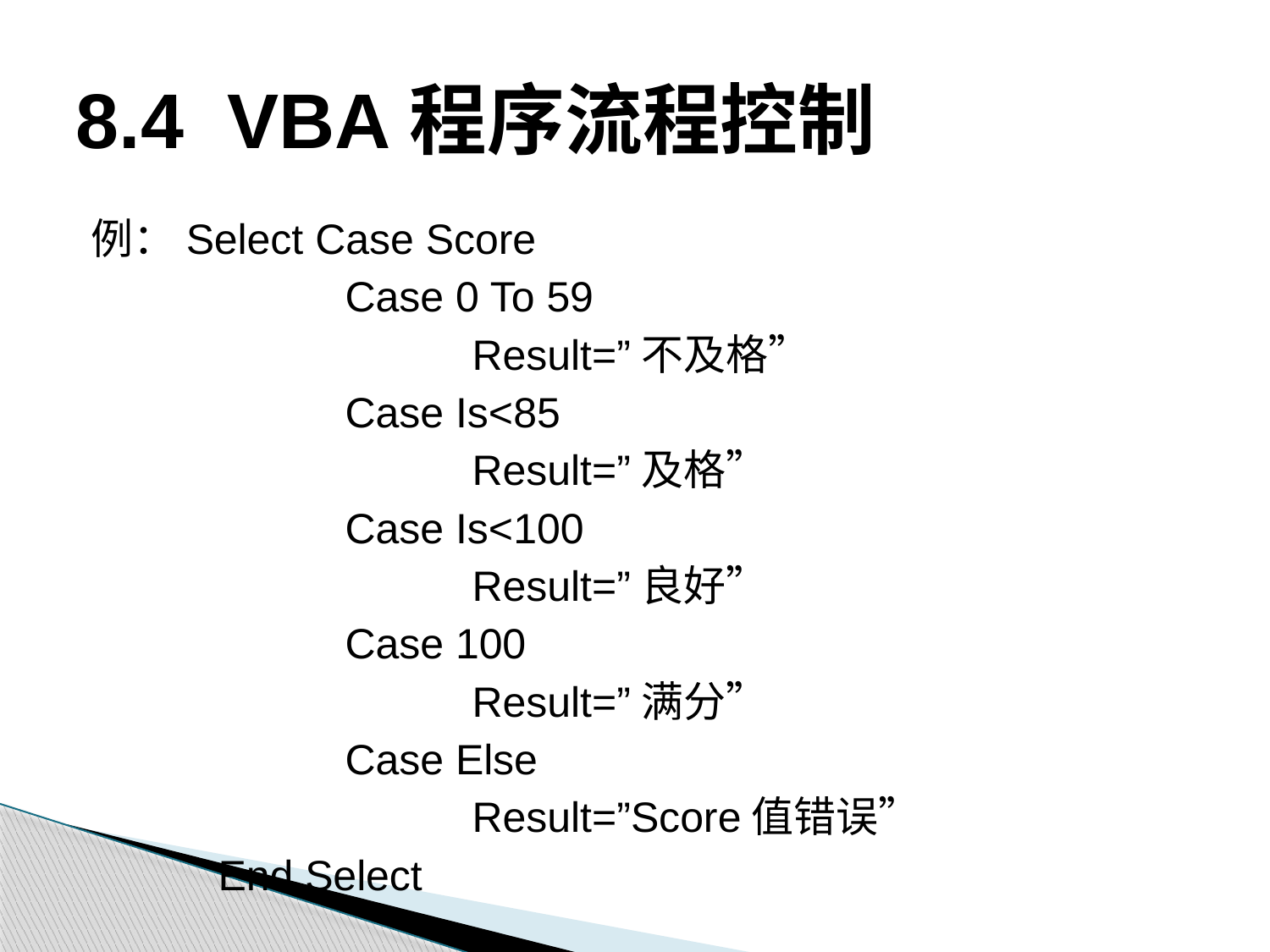

# 8.4  VBA程序流程控制
例：Select Case Score
		Case 0 To 59
			Result=”不及格”
		Case Is<85
			Result=”及格”
		Case Is<100
			Result=”良好”
		Case 100
			Result=”满分”
		Case Else
			Result=”Score值错误”
	End Select